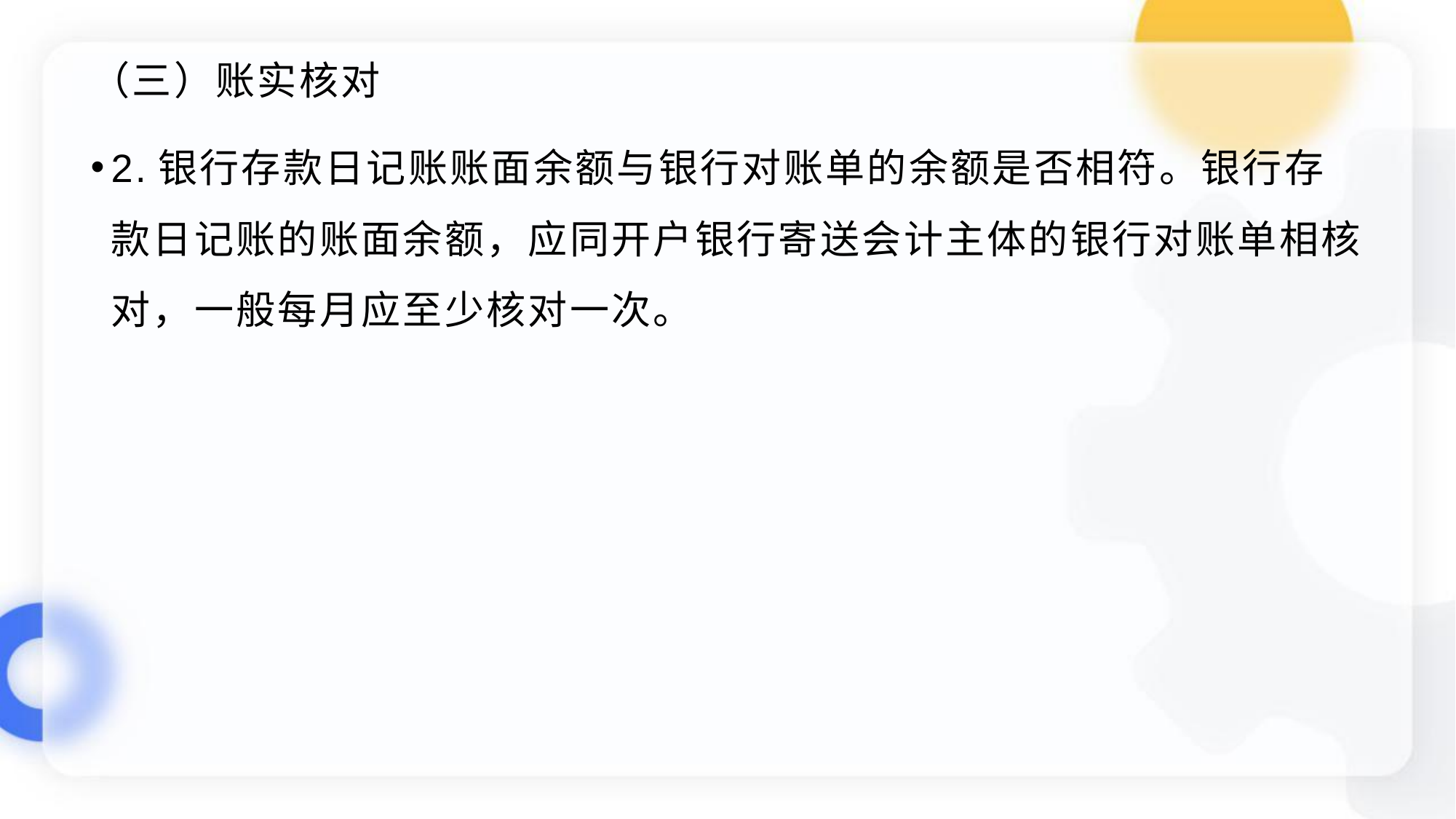

# （三）账实核对
2.银行存款日记账账面余额与银行对账单的余额是否相符。银行存款日记账的账面余额，应同开户银行寄送会计主体的银行对账单相核对，一般每月应至少核对一次。